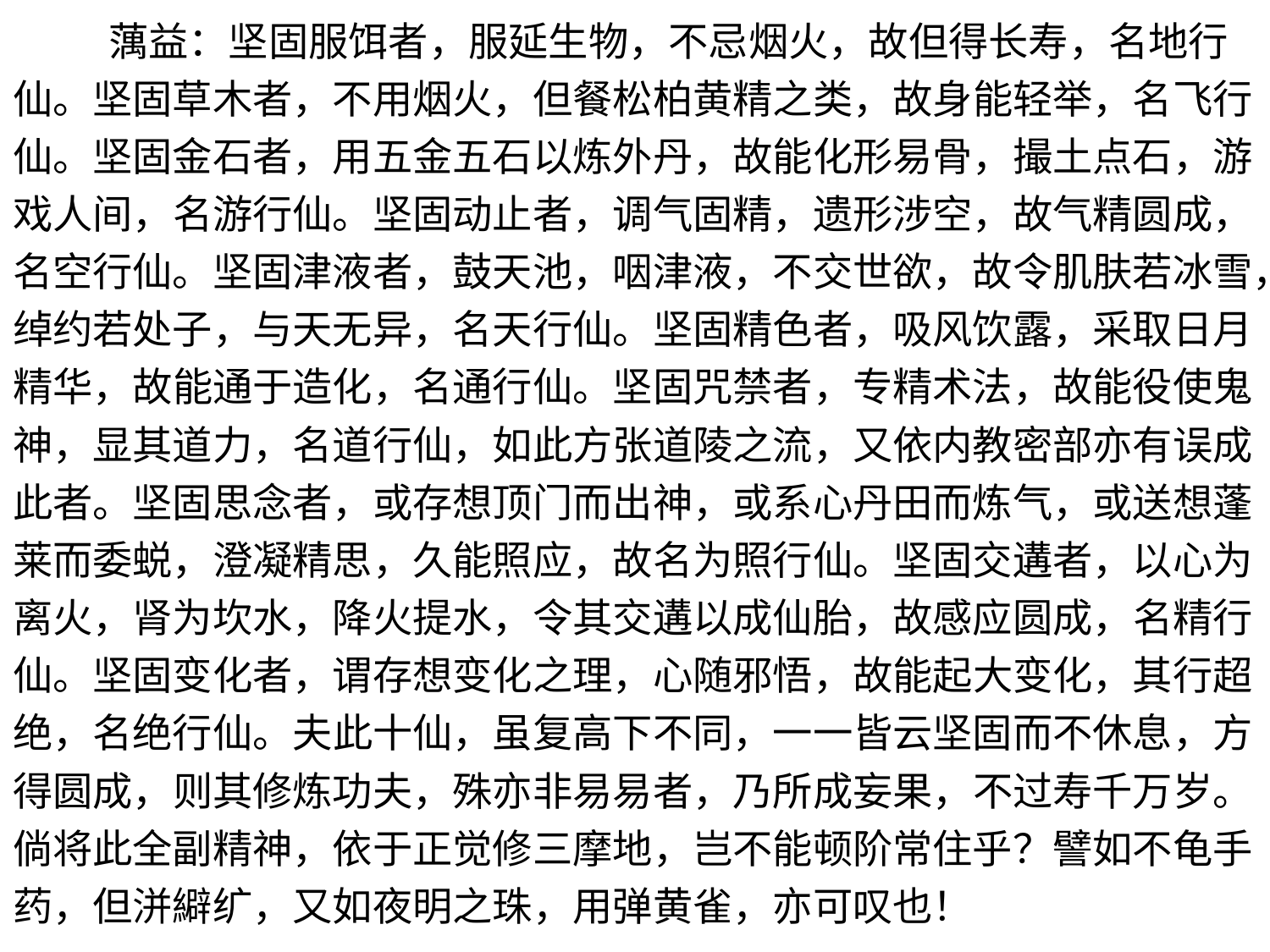

蕅益：坚固服饵者，服延生物，不忌烟火，故但得长寿，名地行仙。坚固草木者，不用烟火，但餐松柏黄精之类，故身能轻举，名飞行仙。坚固金石者，用五金五石以炼外丹，故能化形易骨，撮土点石，游戏人间，名游行仙。坚固动止者，调气固精，遗形涉空，故气精圆成，名空行仙。坚固津液者，鼓天池，咽津液，不交世欲，故令肌肤若冰雪，绰约若处子，与天无异，名天行仙。坚固精色者，吸风饮露，采取日月精华，故能通于造化，名通行仙。坚固咒禁者，专精术法，故能役使鬼神，显其道力，名道行仙，如此方张道陵之流，又依内教密部亦有误成此者。坚固思念者，或存想顶门而出神，或系心丹田而炼气，或送想蓬莱而委蜕，澄凝精思，久能照应，故名为照行仙。坚固交遘者，以心为离火，肾为坎水，降火提水，令其交遘以成仙胎，故感应圆成，名精行仙。坚固变化者，谓存想变化之理，心随邪悟，故能起大变化，其行超绝，名绝行仙。夫此十仙，虽复高下不同，一一皆云坚固而不休息，方得圆成，则其修炼功夫，殊亦非易易者，乃所成妄果，不过寿千万岁。倘将此全副精神，依于正觉修三摩地，岂不能顿阶常住乎？譬如不龟手药，但洴䌟纩，又如夜明之珠，用弹黄雀，亦可叹也！